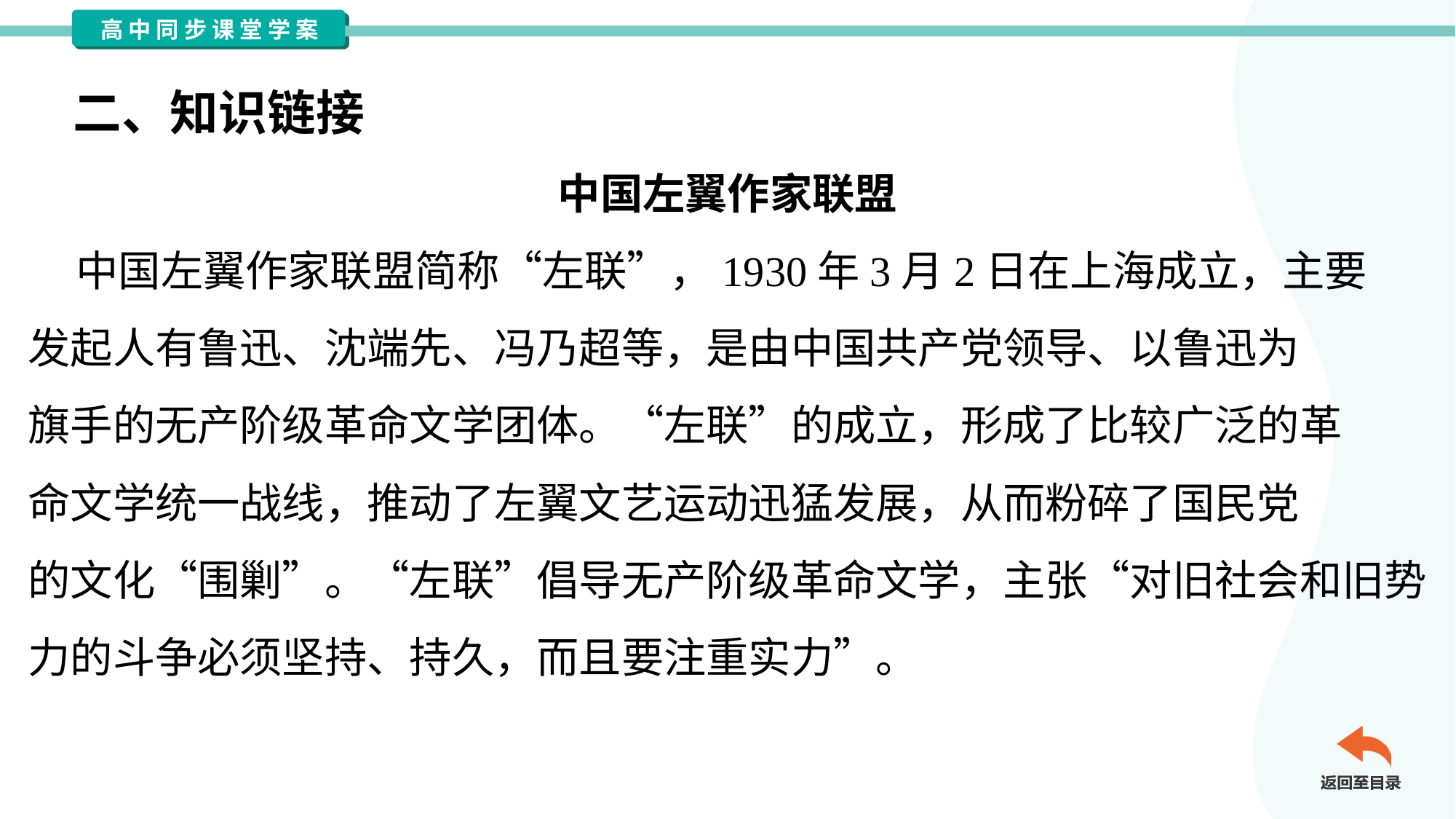

二、知识链接
中国左翼作家联盟
    中国左翼作家联盟简称“左联”，1930年3月2日在上海成立，主要
发起人有鲁迅、沈端先、冯乃超等，是由中国共产党领导、以鲁迅为
旗手的无产阶级革命文学团体。“左联”的成立，形成了比较广泛的革
命文学统一战线，推动了左翼文艺运动迅猛发展，从而粉碎了国民党
的文化“围剿”。“左联”倡导无产阶级革命文学，主张“对旧社会和旧势
力的斗争必须坚持、持久，而且要注重实力”。